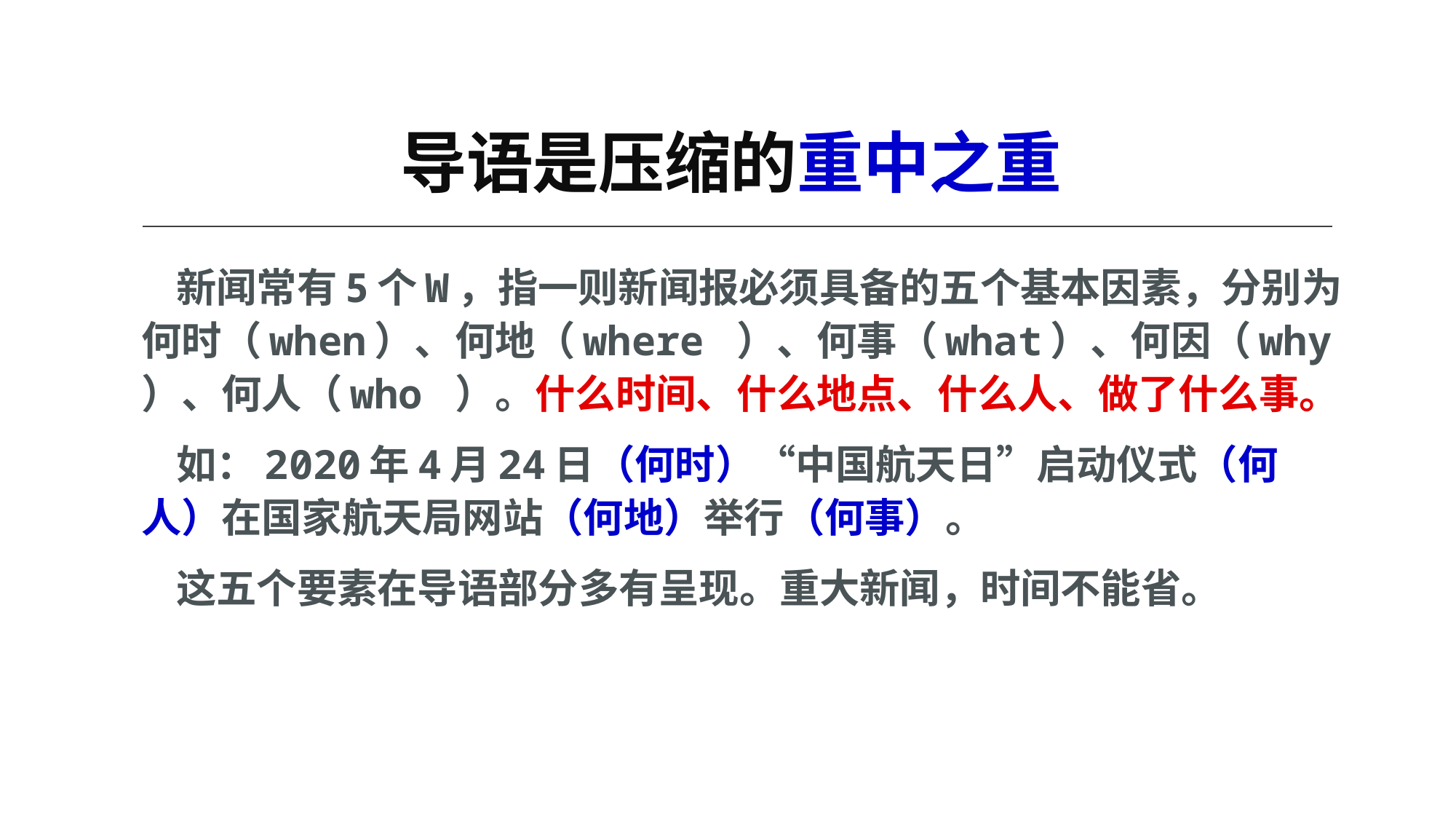

# 导语是压缩的重中之重
   新闻常有5个W，指一则新闻报必须具备的五个基本因素，分别为何时（when）、何地（where ）、何事（what）、何因（why ）、何人（who ）。什么时间、什么地点、什么人、做了什么事。
   如：2020年4月24日（何时）“中国航天日”启动仪式（何人）在国家航天局网站（何地）举行（何事）。
   这五个要素在导语部分多有呈现。重大新闻，时间不能省。